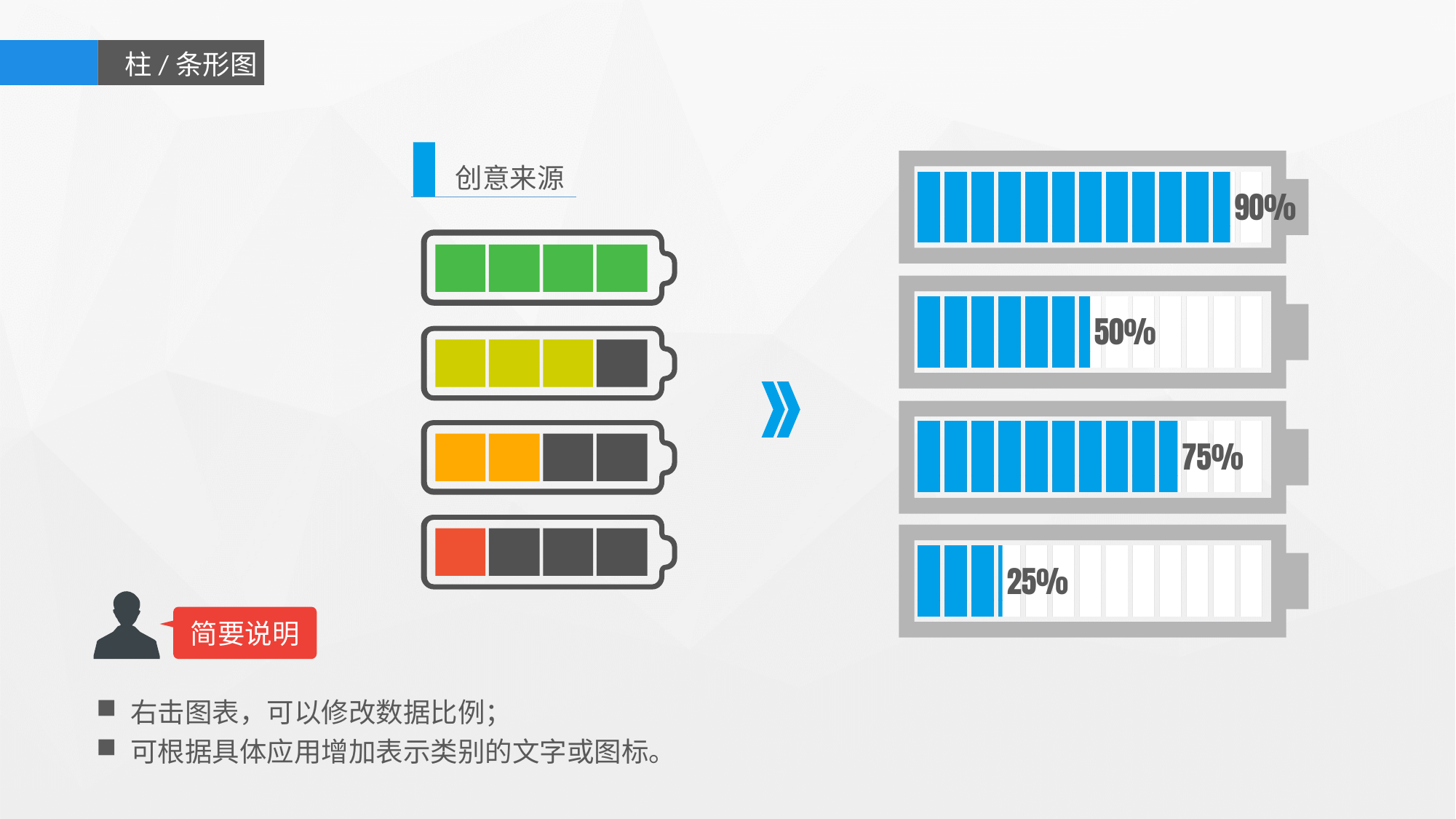

柱/条形图

### Chart

| Category | 系列 1 | 系列 2 |
|---|---|---|
| 类别 1 | 1.0 | 0.25 |
| 类别 2 | 1.0 | 0.75 |
| 类别 3 | 1.0 | 0.5 |
| 类别 4 | 1.0 | 0.9 |

创意来源

简要说明

右击图表，可以修改数据比例；
可根据具体应用增加表示类别的文字或图标。